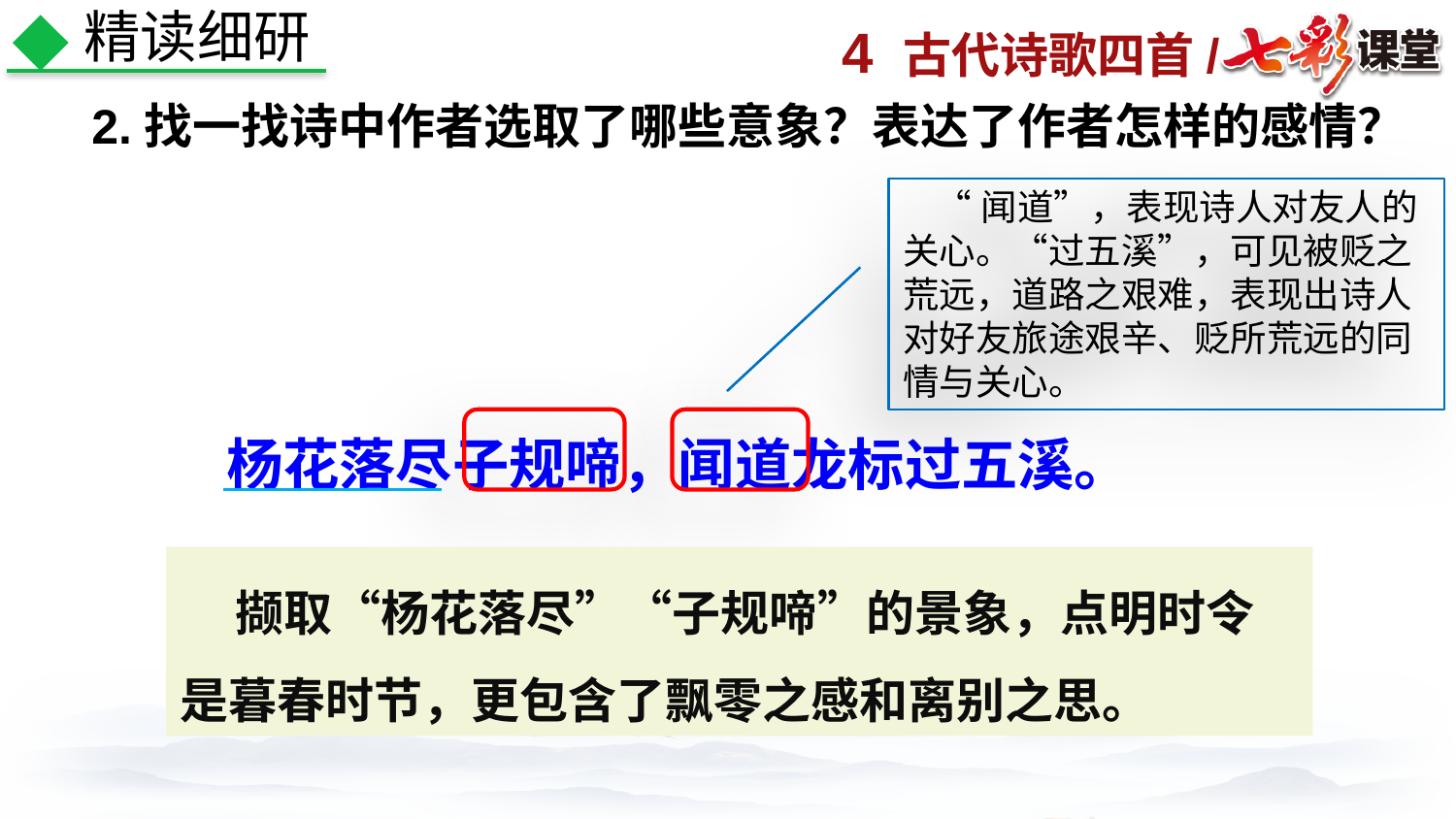

精读细研

2.找一找诗中作者选取了哪些意象？表达了作者怎样的感情？
    “闻道”，表现诗人对友人的关心。“过五溪”，可见被贬之荒远，道路之艰难，表现出诗人对好友旅途艰辛、贬所荒远的同情与关心。
杨花落尽子规啼，闻道龙标过五溪。

    撷取“杨花落尽”“子规啼”的景象，点明时令是暮春时节，更包含了飘零之感和离别之思。